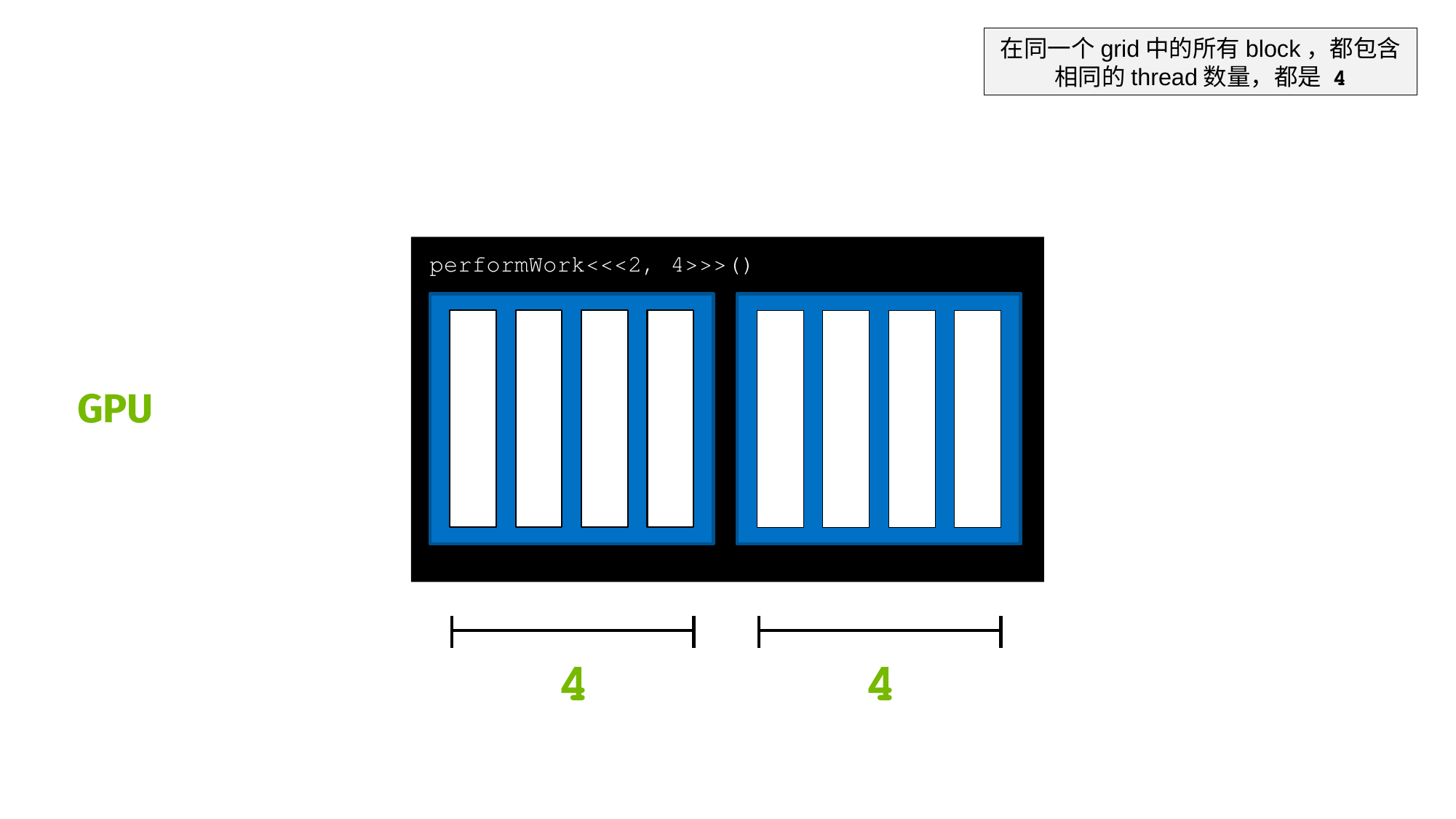

在同一个grid中的所有block，都包含相同的thread数量，都是 4

performWork<<<2, 4>>>()

GPU
4
4